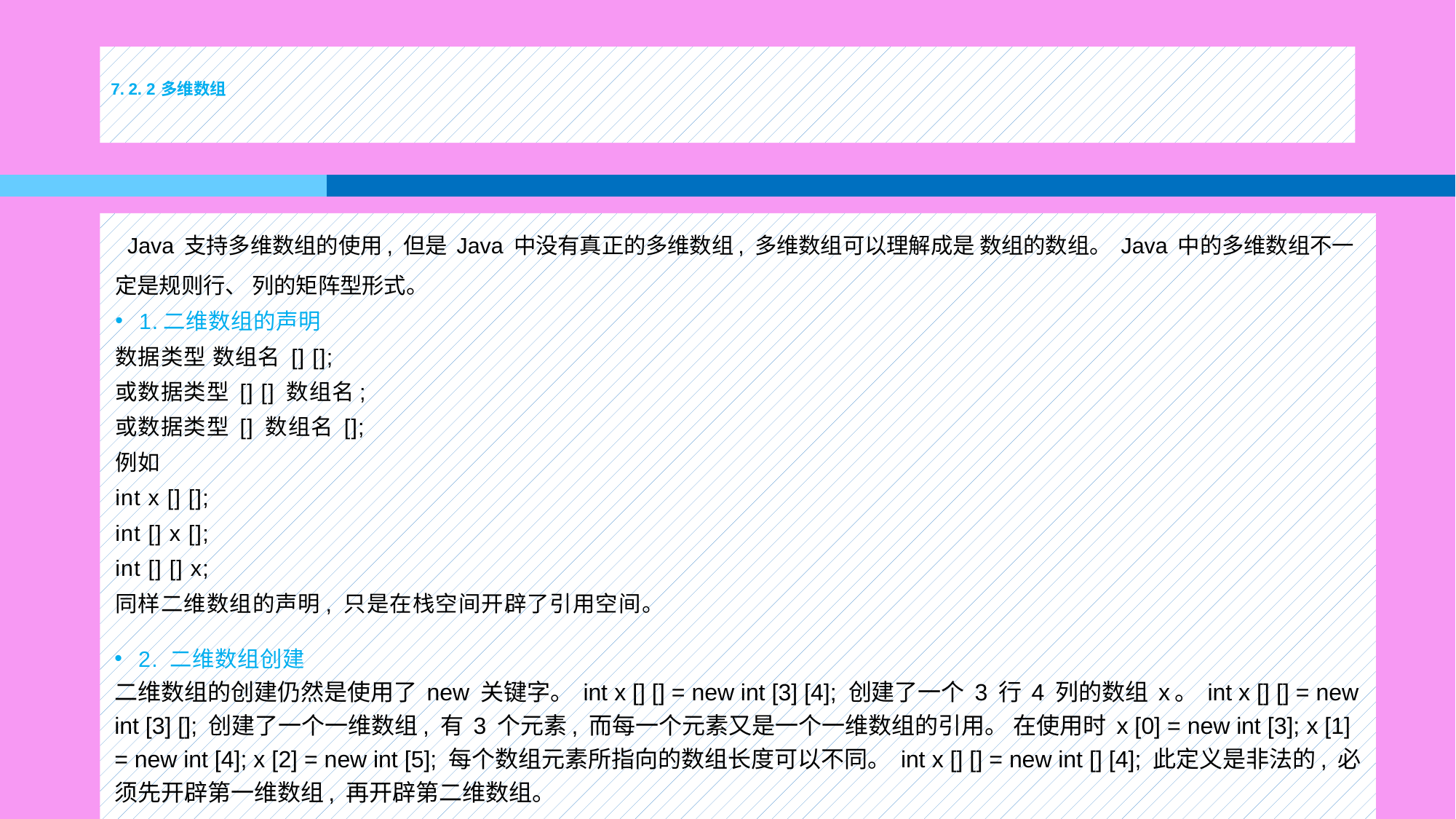

# 7. 2. 2 多维数组
  Java 支持多维数组的使用, 但是 Java 中没有真正的多维数组, 多维数组可以理解成是 数组的数组。 Java 中的多维数组不一定是规则行、 列的矩阵型形式。
1.二维数组的声明
数据类型 数组名 [] [];
或数据类型 [] [] 数组名;
或数据类型 [] 数组名 [];
例如
int x [] [];
int [] x [];
int [] [] x;
同样二维数组的声明, 只是在栈空间开辟了引用空间。

2. 二维数组创建
二维数组的创建仍然是使用了 new 关键字。 int x [] [] = new int [3] [4]; 创建了一个 3 行 4 列的数组 x。 int x [] [] = new int [3] []; 创建了一个一维数组, 有 3 个元素, 而每一个元素又是一个一维数组的引用。 在使用时 x [0] = new int [3]; x [1] = new int [4]; x [2] = new int [5]; 每个数组元素所指向的数组长度可以不同。 int x [] [] = new int [] [4]; 此定义是非法的, 必须先开辟第一维数组, 再开辟第二维数组。